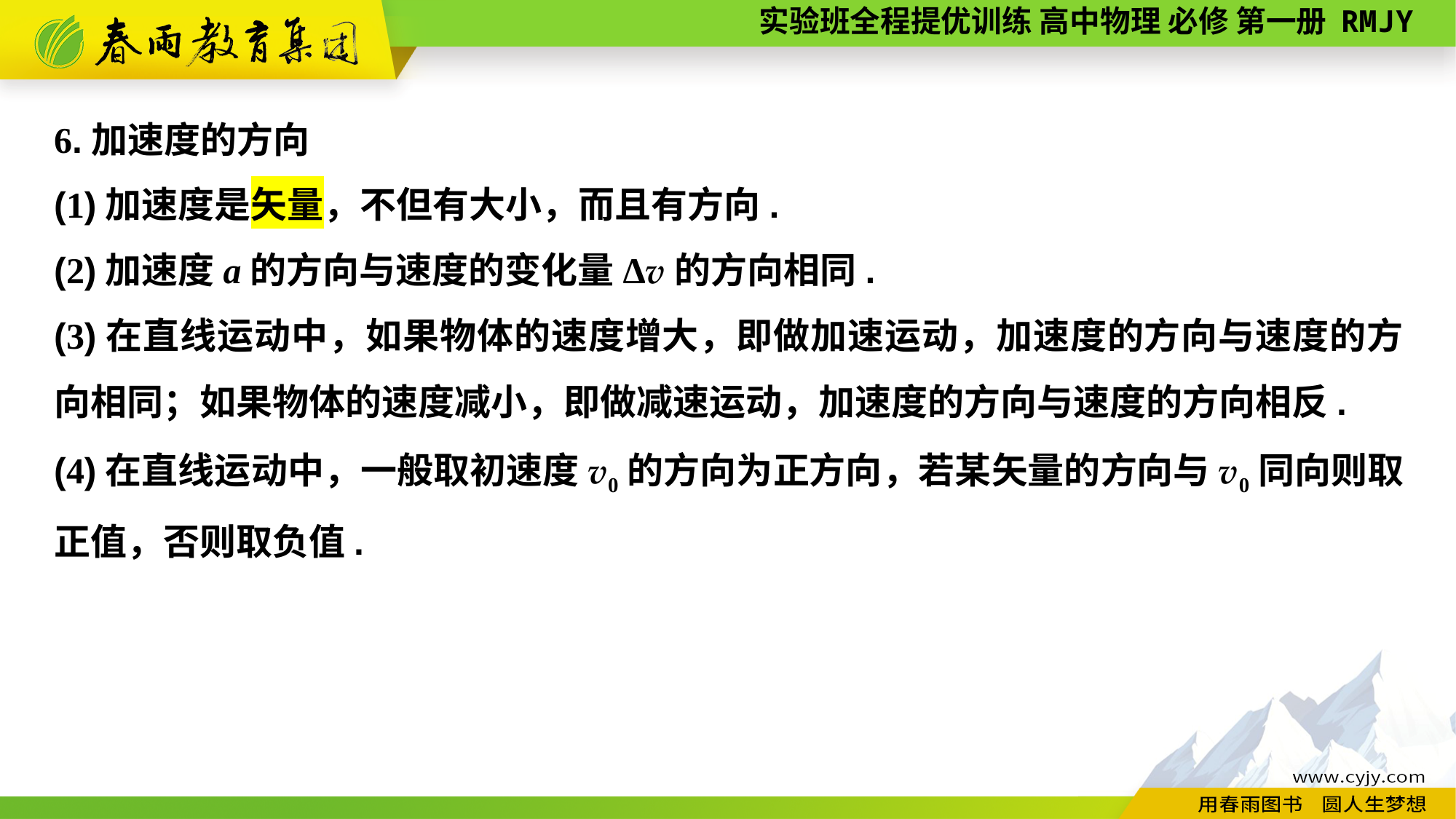

6.加速度的方向
(1)加速度是矢量，不但有大小，而且有方向.
(2)加速度a的方向与速度的变化量Δv的方向相同.
(3)在直线运动中，如果物体的速度增大，即做加速运动，加速度的方向与速度的方向相同；如果物体的速度减小，即做减速运动，加速度的方向与速度的方向相反.
(4)在直线运动中，一般取初速度v0的方向为正方向，若某矢量的方向与v0同向则取正值，否则取负值.